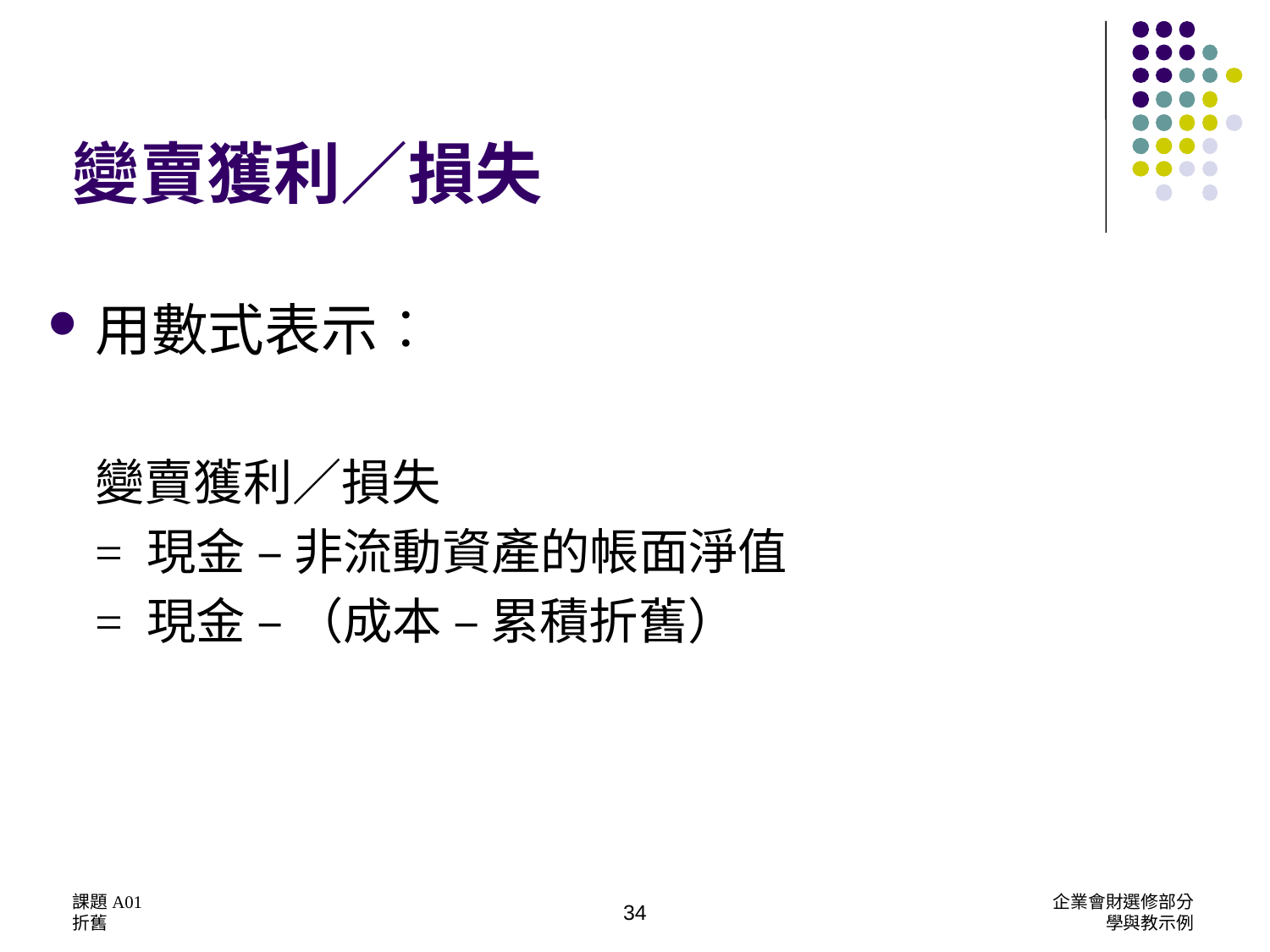

# 變賣獲利／損失
用數式表示︰

	變賣獲利／損失
	= 現金 – 非流動資產的帳面淨值
	= 現金 – （成本 – 累積折舊）

課題A01
折舊

企業會財選修部分
學與教示例

34